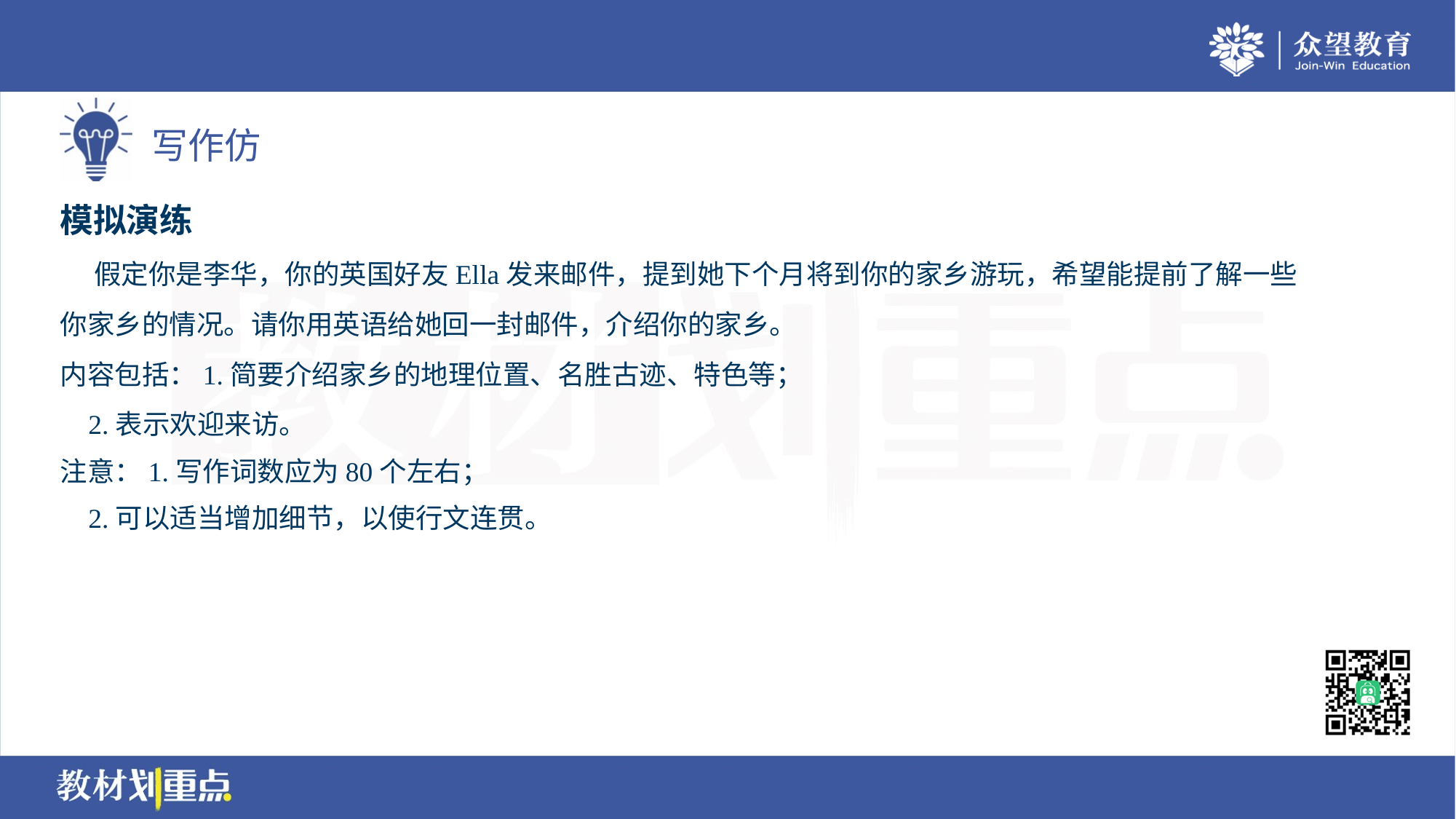

模拟演练
    假定你是李华，你的英国好友Ella发来邮件，提到她下个月将到你的家乡游玩，希望能提前了解一些
你家乡的情况。请你用英语给她回一封邮件，介绍你的家乡。
内容包括：1.简要介绍家乡的地理位置、名胜古迹、特色等；
    2.表示欢迎来访。
注意：1.写作词数应为80个左右；
    2.可以适当增加细节，以使行文连贯。